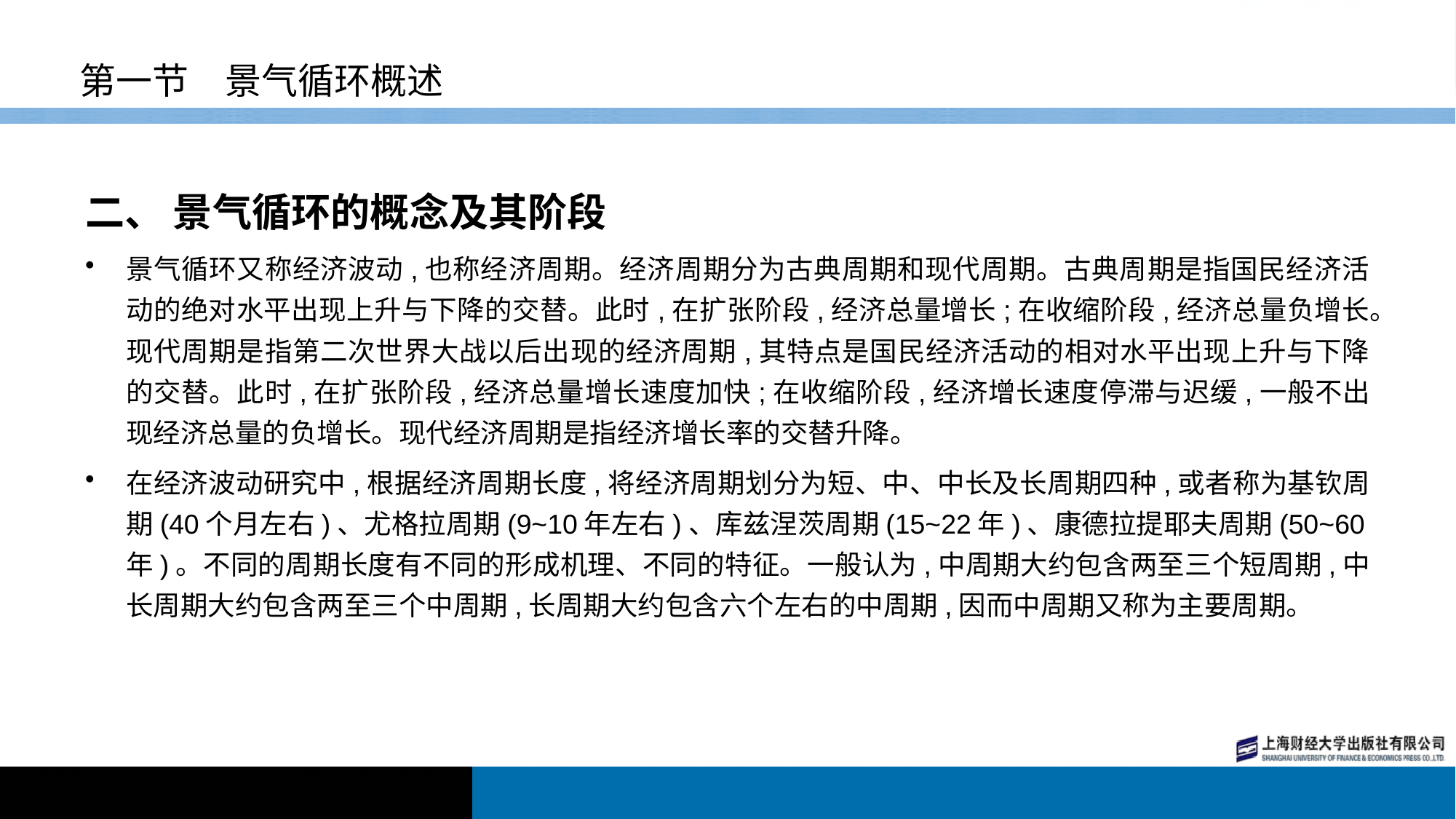

# 第一节　景气循环概述
二、 景气循环的概念及其阶段
景气循环又称经济波动,也称经济周期。经济周期分为古典周期和现代周期。古典周期是指国民经济活动的绝对水平出现上升与下降的交替。此时,在扩张阶段,经济总量增长;在收缩阶段,经济总量负增长。现代周期是指第二次世界大战以后出现的经济周期,其特点是国民经济活动的相对水平出现上升与下降的交替。此时,在扩张阶段,经济总量增长速度加快;在收缩阶段,经济增长速度停滞与迟缓,一般不出现经济总量的负增长。现代经济周期是指经济增长率的交替升降。
在经济波动研究中,根据经济周期长度,将经济周期划分为短、中、中长及长周期四种,或者称为基钦周期(40个月左右)、尤格拉周期(9~10年左右)、库兹涅茨周期(15~22年)、康德拉提耶夫周期(50~60年)。不同的周期长度有不同的形成机理、不同的特征。一般认为,中周期大约包含两至三个短周期,中长周期大约包含两至三个中周期,长周期大约包含六个左右的中周期,因而中周期又称为主要周期。
5